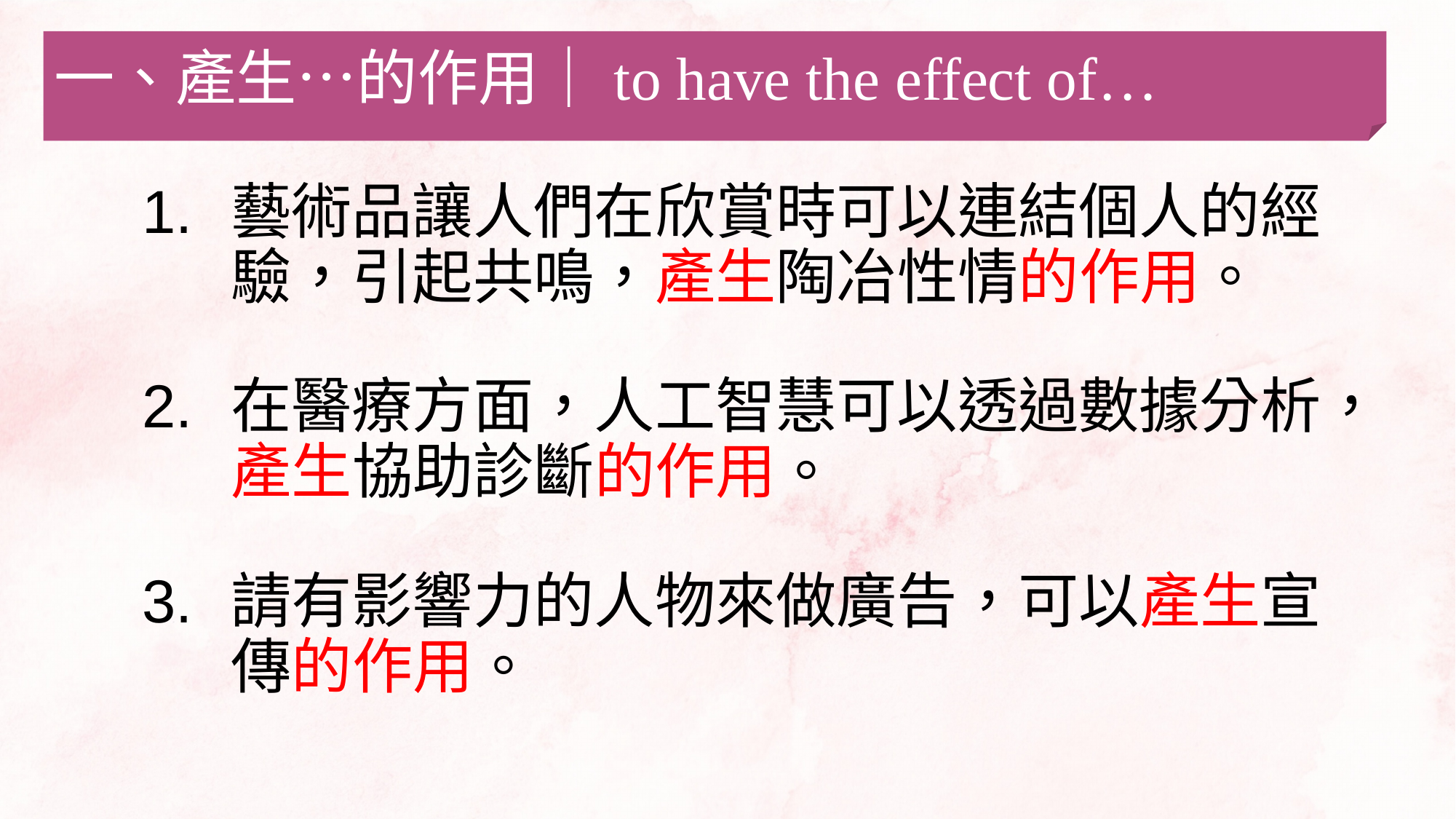

一、產生…的作用｜to have the effect of…
藝術品讓人們在欣賞時可以連結個人的經驗，引起共鳴，產生陶冶性情的作用。
在醫療方面，人工智慧可以透過數據分析，產生協助診斷的作用。
請有影響力的人物來做廣告，可以產生宣傳的作用。